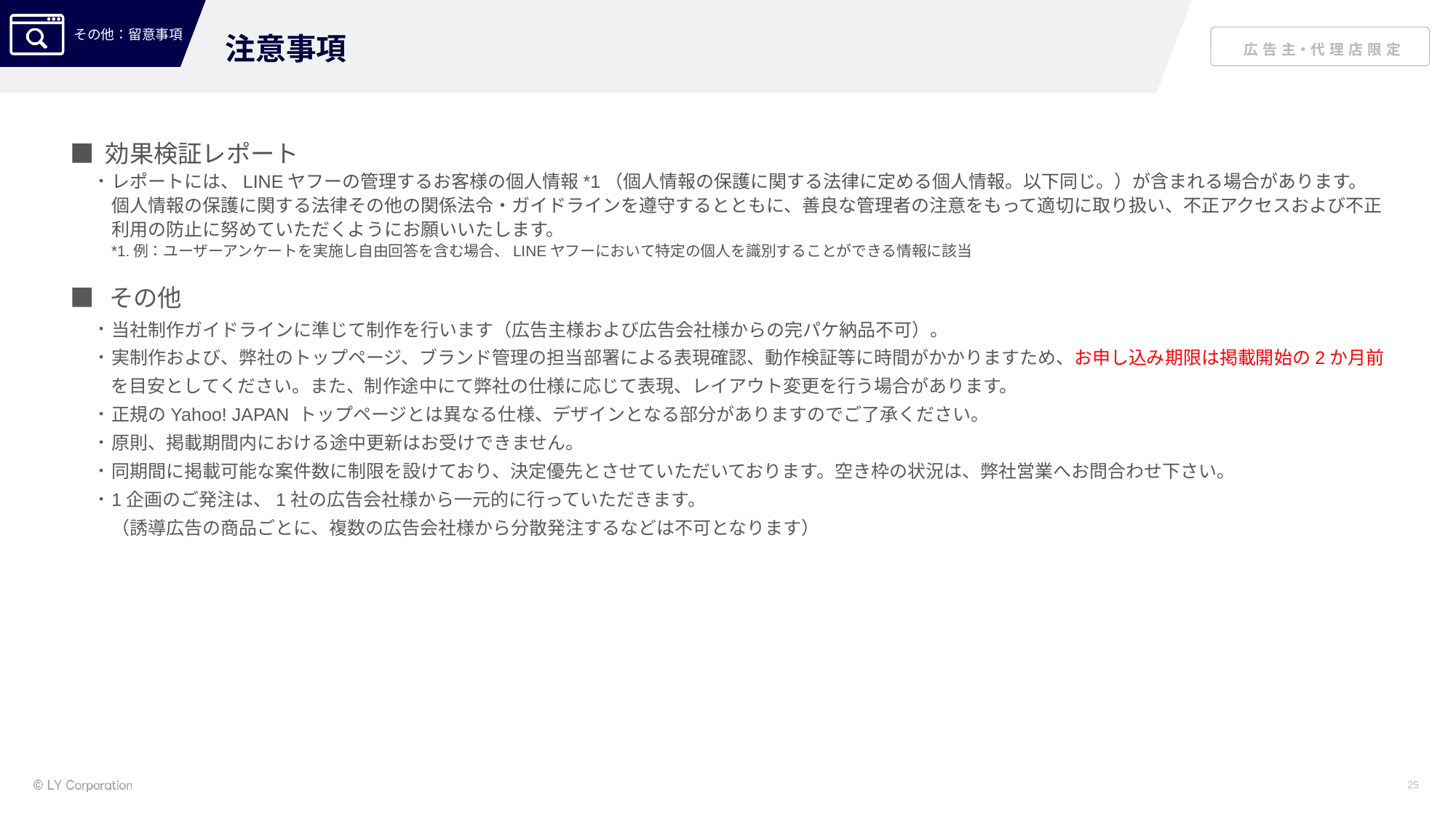

注意事項
■ 効果検証レポート
レポートには、LINEヤフーの管理するお客様の個人情報*1（個人情報の保護に関する法律に定める個人情報。以下同じ。）が含まれる場合があります。個人情報の保護に関する法律その他の関係法令・ガイドラインを遵守するとともに、善良な管理者の注意をもって適切に取り扱い、不正アクセスおよび不正利用の防止に努めていただくようにお願いいたします。
*1.例：ユーザーアンケートを実施し自由回答を含む場合、LINEヤフーにおいて特定の個人を識別することができる情報に該当

■　その他
当社制作ガイドラインに準じて制作を行います（広告主様および広告会社様からの完パケ納品不可）。
実制作および、弊社のトップページ、ブランド管理の担当部署による表現確認、動作検証等に時間がかかりますため、お申し込み期限は掲載開始の2か月前
  を目安としてください。また、制作途中にて弊社の仕様に応じて表現、レイアウト変更を行う場合があります。
正規のYahoo! JAPAN トップページとは異なる仕様、デザインとなる部分がありますのでご了承ください。
原則、掲載期間内における途中更新はお受けできません。
同期間に掲載可能な案件数に制限を設けており、決定優先とさせていただいております。空き枠の状況は、弊社営業へお問合わせ下さい。
1企画のご発注は、1社の広告会社様から一元的に行っていただきます。
（誘導広告の商品ごとに、複数の広告会社様から分散発注するなどは不可となります）